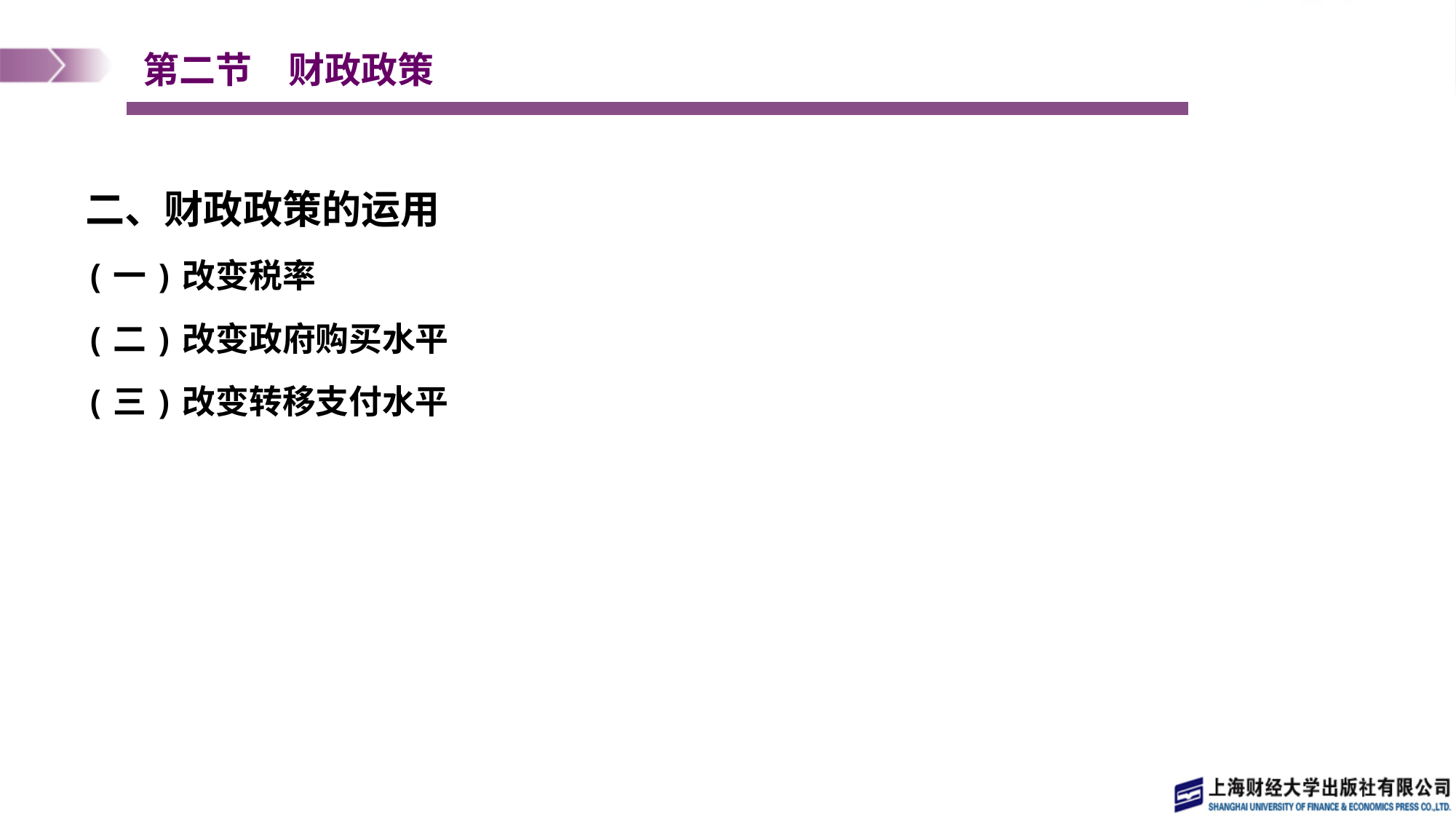

# 第二节　财政政策
二、财政政策的运用
(一)改变税率
(二)改变政府购买水平
(三)改变转移支付水平